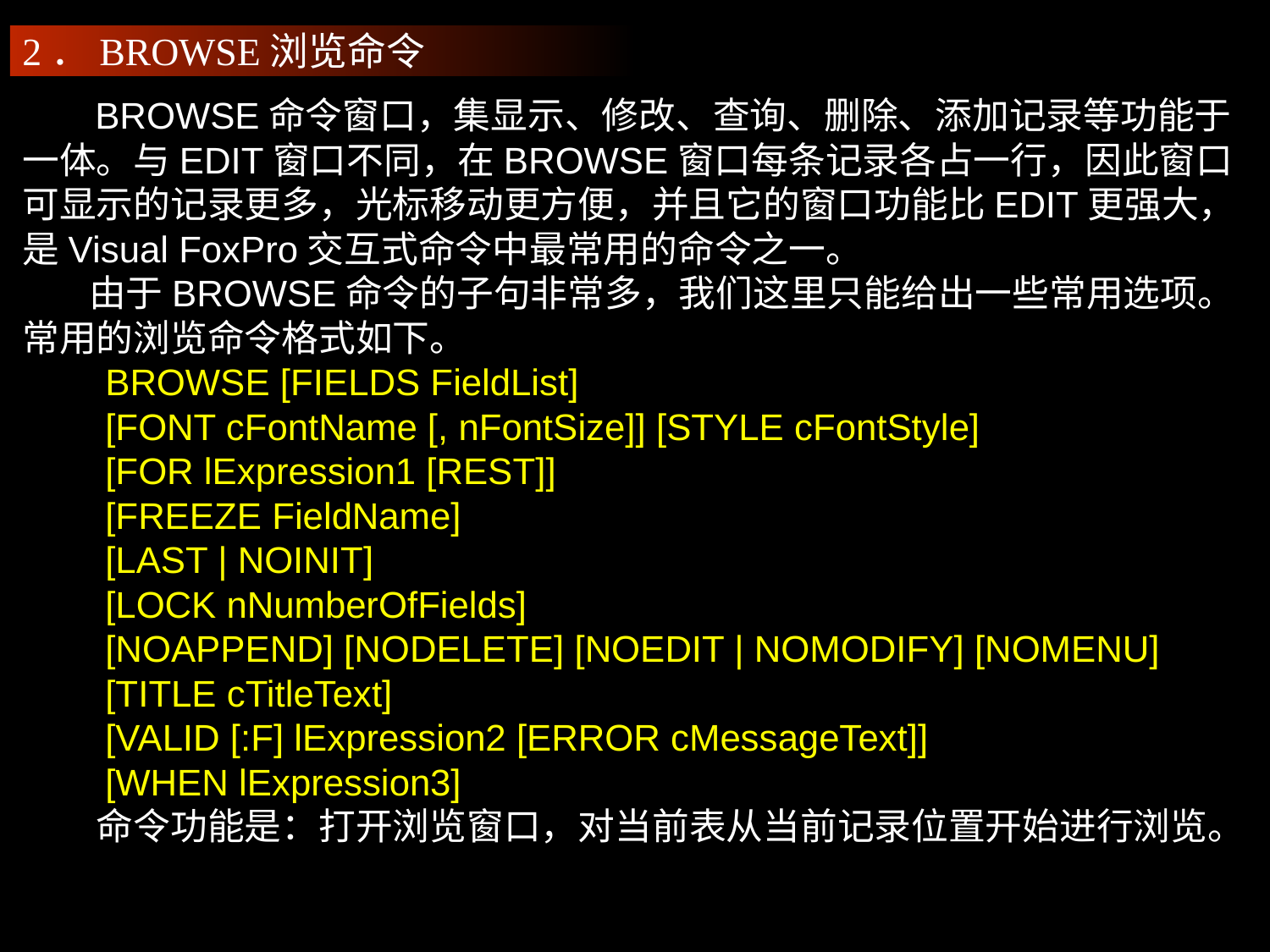

2．BROWSE浏览命令
       BROWSE命令窗口，集显示、修改、查询、删除、添加记录等功能于一体。与EDIT窗口不同，在BROWSE窗口每条记录各占一行，因此窗口可显示的记录更多，光标移动更方便，并且它的窗口功能比EDIT更强大，是Visual FoxPro交互式命令中最常用的命令之一。
       由于BROWSE命令的子句非常多，我们这里只能给出一些常用选项。常用的浏览命令格式如下。
　　BROWSE [FIELDS FieldList]
　　[FONT cFontName [, nFontSize]] [STYLE cFontStyle]
　　[FOR lExpression1 [REST]]
　　[FREEZE FieldName]
　　[LAST | NOINIT]
　　[LOCK nNumberOfFields]
　　[NOAPPEND] [NODELETE] [NOEDIT | NOMODIFY] [NOMENU]
　　[TITLE cTitleText]
　　[VALID [:F] lExpression2 [ERROR cMessageText]]
　　[WHEN lExpression3]
　　命令功能是：打开浏览窗口，对当前表从当前记录位置开始进行浏览。